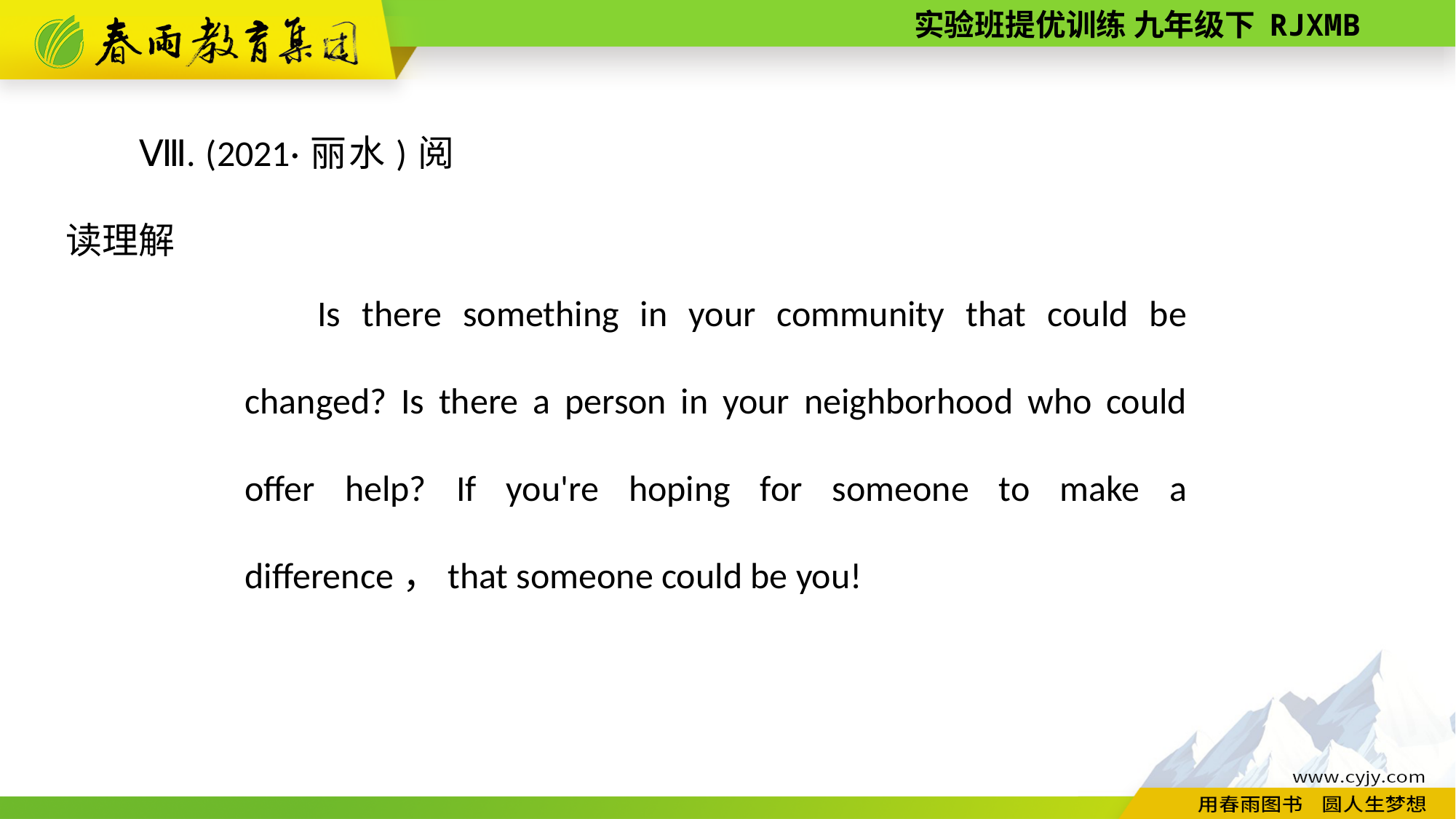

Ⅷ. (2021·丽水)阅读理解
Is there something in your community that could be changed? Is there a person in your neighborhood who could offer help? If you're hoping for someone to make a difference，that someone could be you!